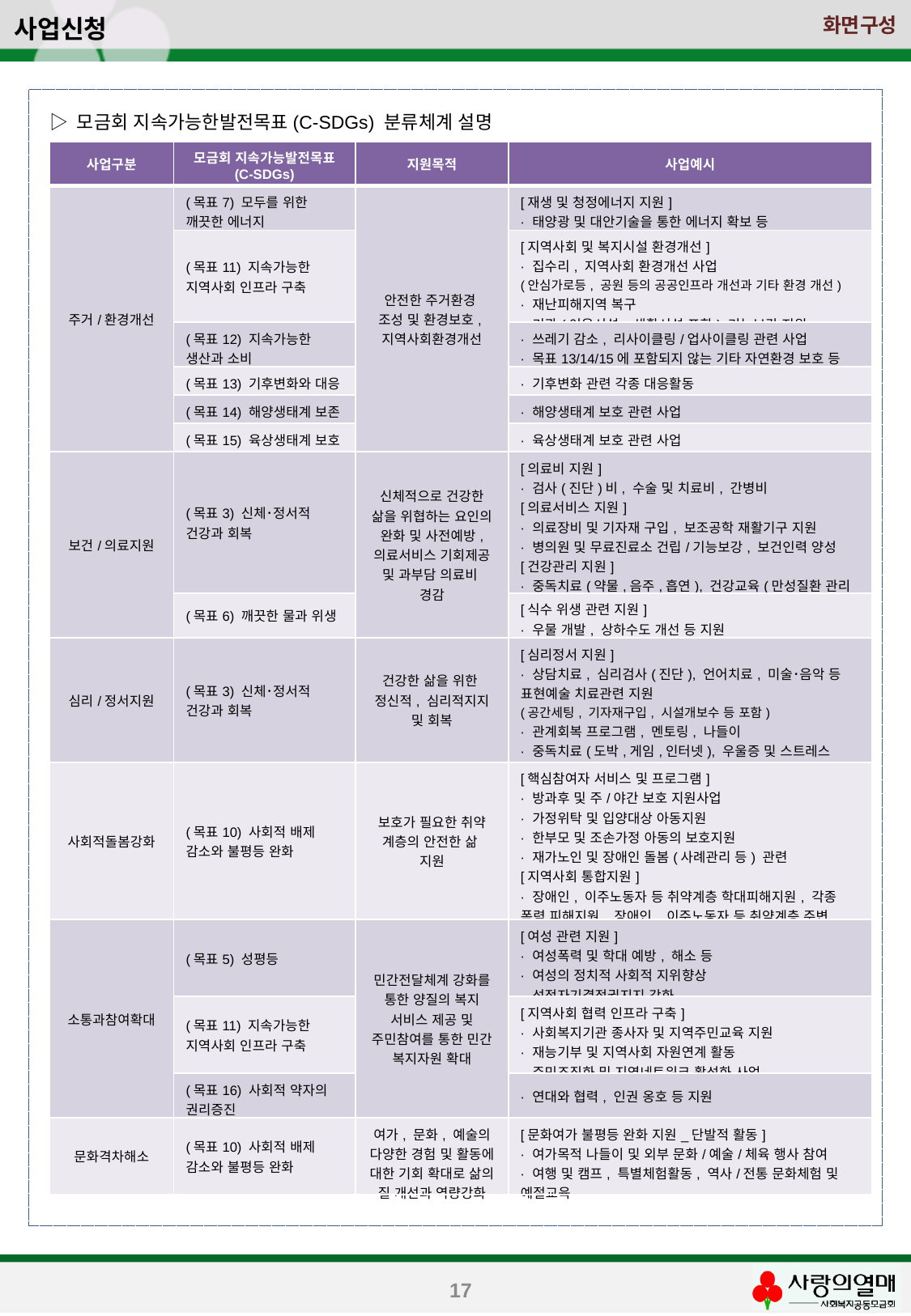

# 사업신청
▷ 모금회 지속가능한발전목표(C-SDGs) 분류체계 설명
| 사업구분 | 모금회 지속가능발전목표 (C-SDGs) | 지원목적 | 사업예시 |
| --- | --- | --- | --- |
| 주거/환경개선 | (목표7) 모두를 위한 깨끗한 에너지 | 안전한 주거환경 조성 및 환경보호, 지역사회환경개선 | [재생 및 청정에너지 지원] ∙ 태양광 및 대안기술을 통한 에너지 확보 등 |
|  | (목표11) 지속가능한 지역사회 인프라 구축 |  | [지역사회 및 복지시설 환경개선] ∙ 집수리, 지역사회 환경개선 사업 (안심가로등, 공원 등의 공공인프라 개선과 기타 환경 개선) ∙ 재난피해지역 복구 ∙ 기관(이용시설, 생활시설 포함) 기능보강 지원 |
|  | (목표12) 지속가능한 생산과 소비 |  | ∙ 쓰레기 감소, 리사이클링/업사이클링 관련 사업 ∙ 목표13/14/15에 포함되지 않는 기타 자연환경 보호 등 |
|  | (목표13) 기후변화와 대응 |  | ∙ 기후변화 관련 각종 대응활동 |
|  | (목표14) 해양생태계 보존 |  | ∙ 해양생태계 보호 관련 사업 |
|  | (목표15) 육상생태계 보호 |  | ∙ 육상생태계 보호 관련 사업 |
| 보건/의료지원 | (목표3) 신체･정서적 건강과 회복 | 신체적으로 건강한 삶을 위협하는 요인의 완화 및 사전예방, 의료서비스 기회제공 및 과부담 의료비 경감 | [의료비 지원] ∙ 검사(진단)비, 수술 및 치료비, 간병비 [의료서비스 지원] ∙ 의료장비 및 기자재 구입, 보조공학 재활기구 지원 ∙ 병의원 및 무료진료소 건립/기능보강, 보건인력 양성 [건강관리 지원] ∙ 중독치료(약물,음주,흡연), 건강교육(만성질환 관리 등), 재활 및 운동 프로그램 |
|  | (목표6) 깨끗한 물과 위생 |  | [식수 위생 관련 지원] ∙ 우물 개발, 상하수도 개선 등 지원 |
| 심리/정서지원 | (목표3) 신체･정서적 건강과 회복 | 건강한 삶을 위한 정신적, 심리적지지 및 회복 | [심리정서 지원] ∙ 상담치료, 심리검사(진단), 언어치료, 미술･음악 등 표현예술 치료관련 지원 (공간세팅, 기자재구입, 시설개보수 등 포함) ∙ 관계회복 프로그램, 멘토링, 나들이 ∙ 중독치료(도박,게임,인터넷), 우울증 및 스트레스 (불안) 개선활동 |
| 사회적돌봄강화 | (목표10) 사회적 배제 감소와 불평등 완화 | 보호가 필요한 취약 계층의 안전한 삶 지원 | [핵심참여자 서비스 및 프로그램] ∙ 방과후 및 주/야간 보호 지원사업 ∙ 가정위탁 및 입양대상 아동지원 ∙ 한부모 및 조손가정 아동의 보호지원 ∙ 재가노인 및 장애인 돌봄(사례관리 등) 관련 [지역사회 통합지원] ∙ 장애인, 이주노동자 등 취약계층 학대피해지원, 각종 폭력 피해지원, 장애인, 이주노동자 등 취약계층 주변 지지체계 형성 및 차별 해소를 위한 인식개선 활동 |
| 소통과참여확대 | (목표5) 성평등 | 민간전달체계 강화를 통한 양질의 복지 서비스 제공 및 주민참여를 통한 민간 복지자원 확대 | [여성 관련 지원] ∙ 여성폭력 및 학대 예방, 해소 등 ∙ 여성의 정치적 사회적 지위향상 ∙ 성적자기결정권지지 강화 |
|  | (목표11) 지속가능한 지역사회 인프라 구축 |  | [지역사회 협력 인프라 구축] ∙ 사회복지기관 종사자 및 지역주민교육 지원 ∙ 재능기부 및 지역사회 자원연계 활동 ∙ 주민조직화 및 지역네트워크 활성화 사업 |
|  | (목표16) 사회적 약자의 권리증진 |  | ∙ 연대와 협력, 인권 옹호 등 지원 |
| 문화격차해소 | (목표10) 사회적 배제 감소와 불평등 완화 | 여가, 문화, 예술의 다양한 경험 및 활동에 대한 기회 확대로 삶의 질 개선과 역량강화 | [문화여가 불평등 완화 지원\_단발적 활동] ∙ 여가목적 나들이 및 외부 문화/예술/체육 행사 참여 ∙ 여행 및 캠프, 특별체험활동, 역사/전통 문화체험 및 예절교육 |
17